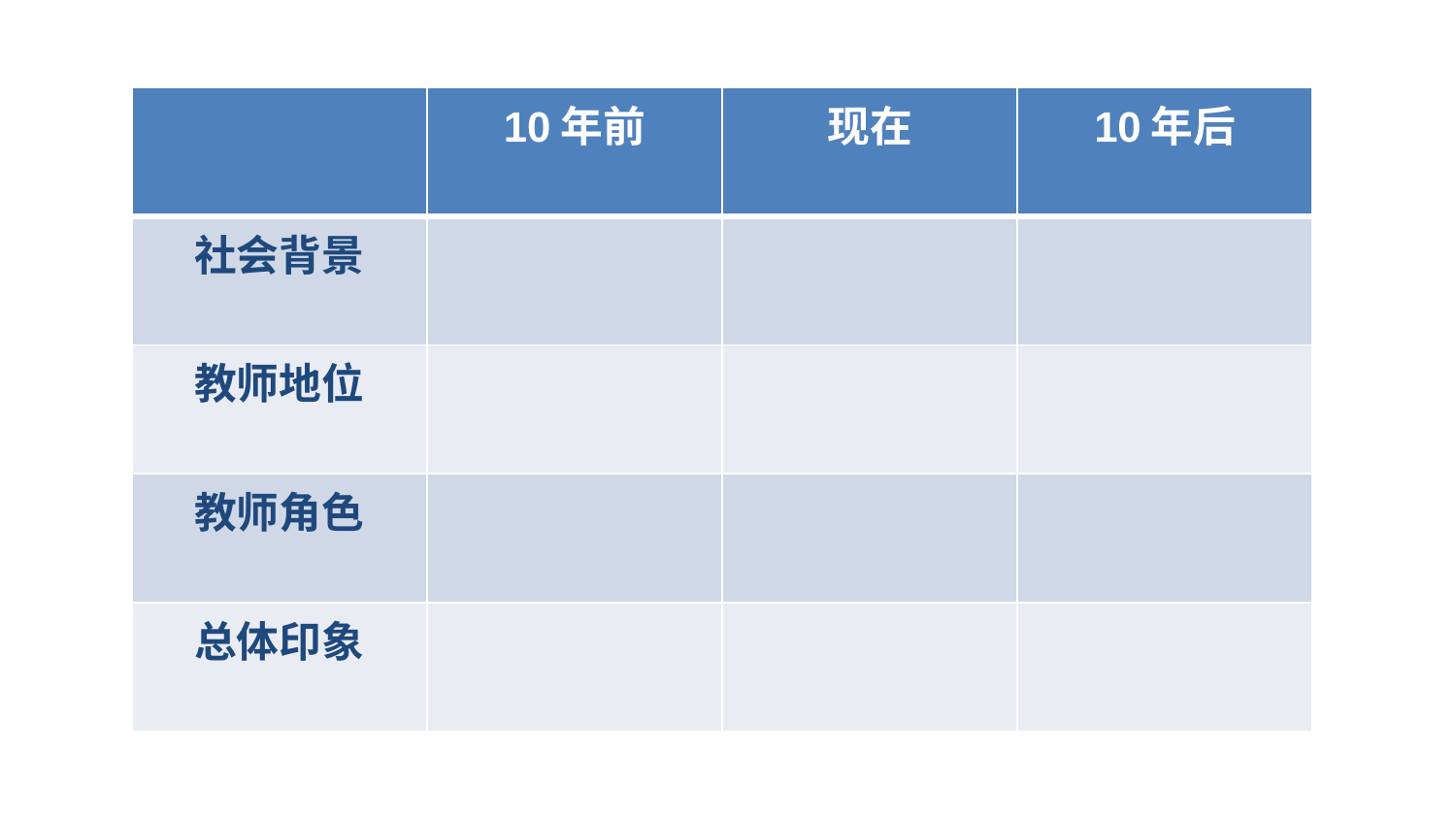

#
|  | 10年前 | 现在 | 10年后 |
| --- | --- | --- | --- |
| 社会背景 |  |  |  |
| 教师地位 |  |  |  |
| 教师角色 |  |  |  |
| 总体印象 |  |  |  |